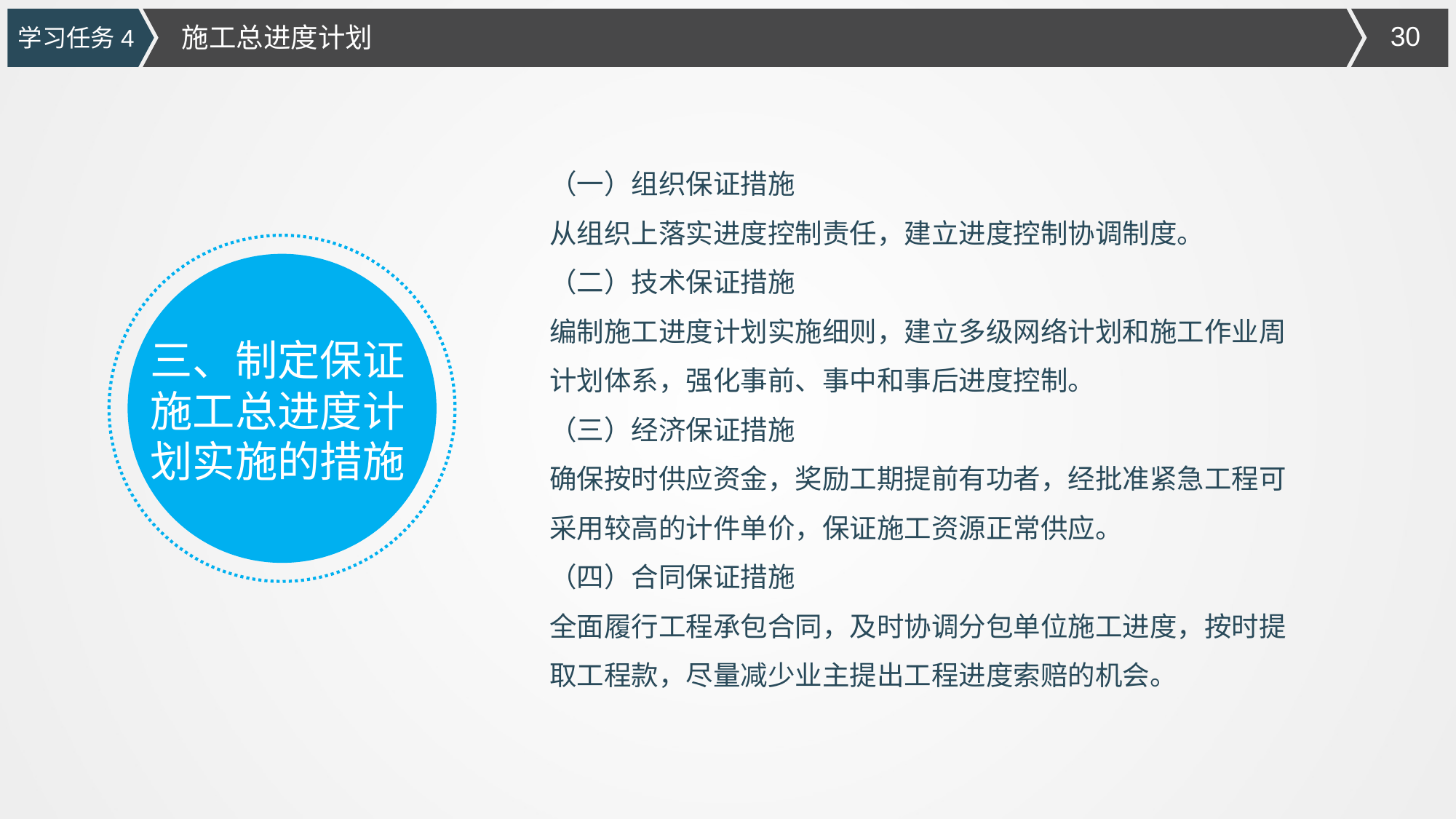

施工总进度计划
学习任务4
（一）组织保证措施
从组织上落实进度控制责任，建立进度控制协调制度。
（二）技术保证措施
编制施工进度计划实施细则，建立多级网络计划和施工作业周计划体系，强化事前、事中和事后进度控制。
（三）经济保证措施
确保按时供应资金，奖励工期提前有功者，经批准紧急工程可采用较高的计件单价，保证施工资源正常供应。
（四）合同保证措施
全面履行工程承包合同，及时协调分包单位施工进度，按时提取工程款，尽量减少业主提出工程进度索赔的机会。

三、制定保证施工总进度计划实施的措施